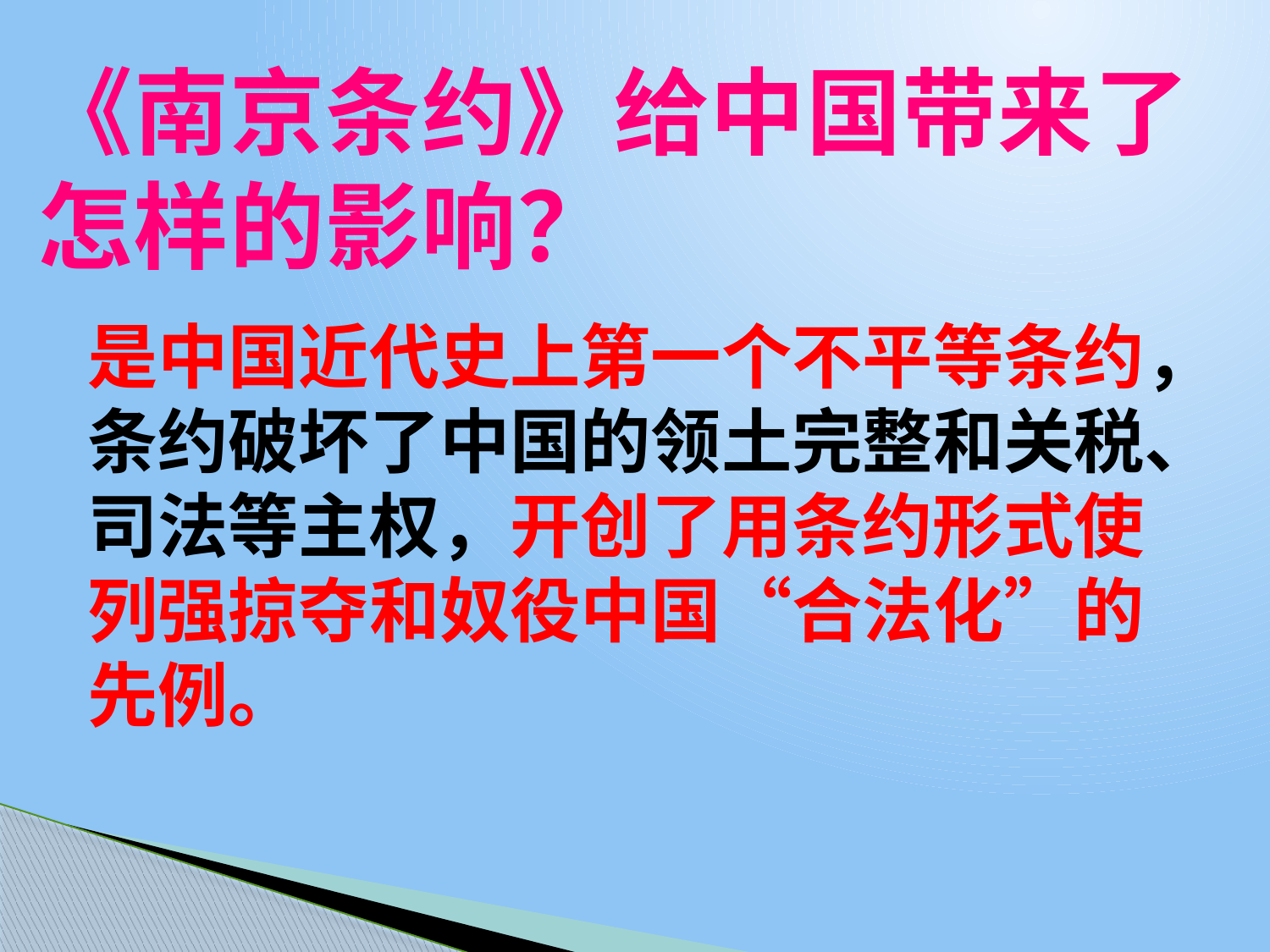

《南京条约》给中国带来了怎样的影响？
是中国近代史上第一个不平等条约，条约破坏了中国的领土完整和关税、司法等主权，开创了用条约形式使列强掠夺和奴役中国“合法化”的先例。